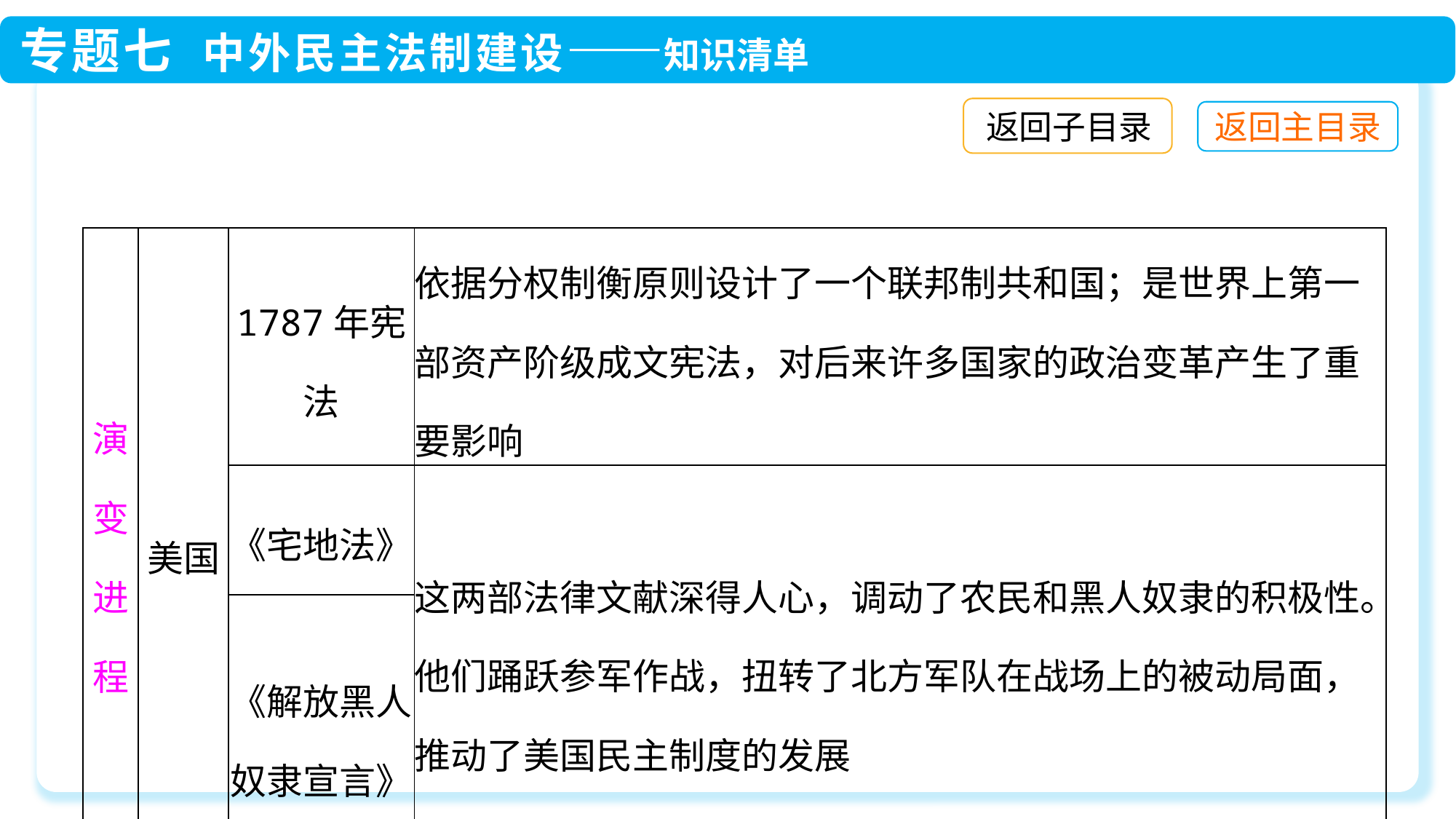

返回子目录
| 演变进程 | 美国 | 1787年宪法 | 依据分权制衡原则设计了一个联邦制共和国；是世界上第一部资产阶级成文宪法，对后来许多国家的政治变革产生了重要影响 |
| --- | --- | --- | --- |
|  |  | 《宅地法》 | 这两部法律文献深得人心，调动了农民和黑人奴隶的积极性。他们踊跃参军作战，扭转了北方军队在战场上的被动局面，推动了美国民主制度的发展 |
|  |  | 《解放黑人奴隶宣言》 |  |